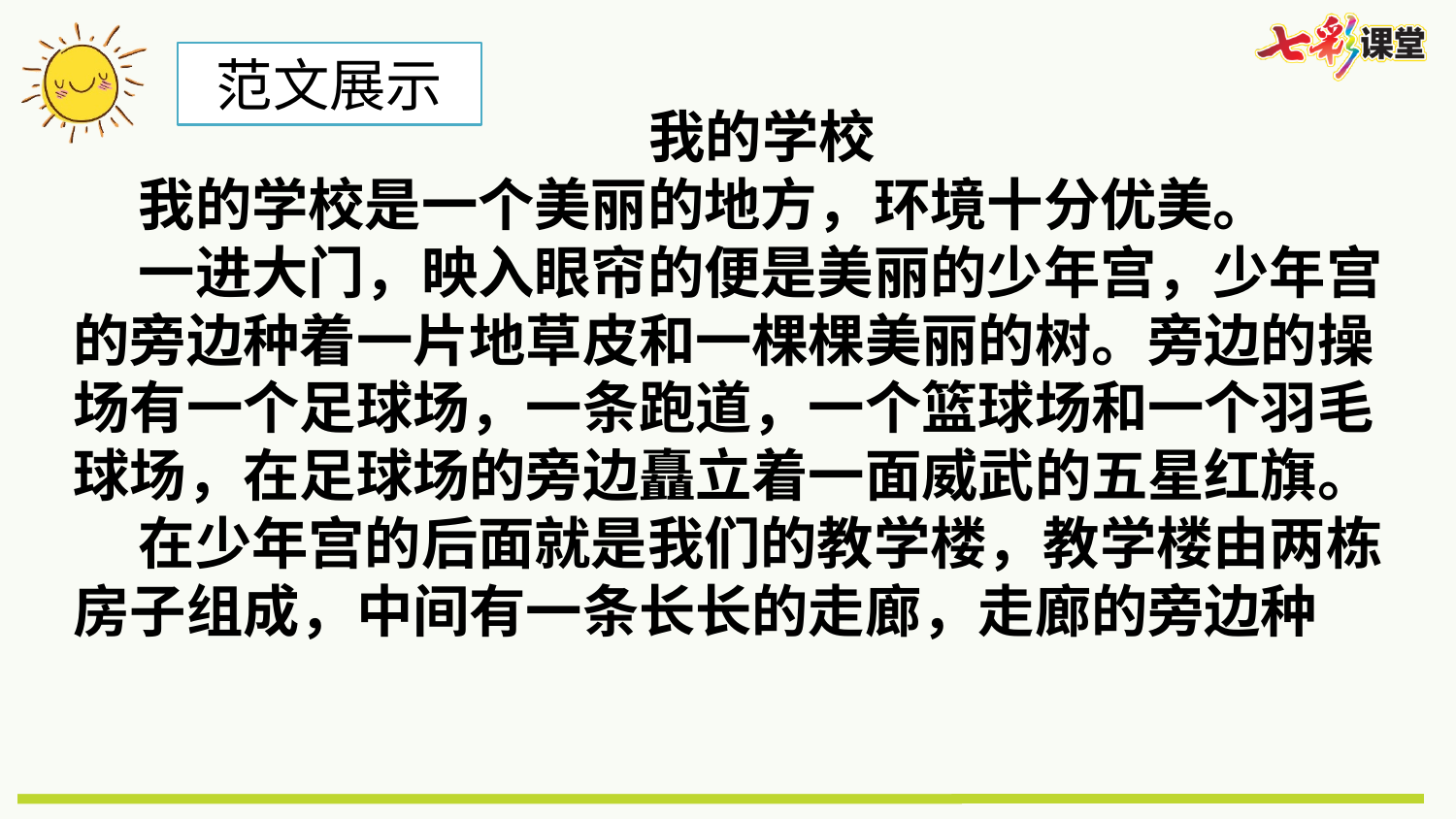

范文展示
 我的学校
    我的学校是一个美丽的地方，环境十分优美。
    一进大门，映入眼帘的便是美丽的少年宫，少年宫的旁边种着一片地草皮和一棵棵美丽的树。旁边的操场有一个足球场，一条跑道，一个篮球场和一个羽毛球场，在足球场的旁边矗立着一面威武的五星红旗。
    在少年宫的后面就是我们的教学楼，教学楼由两栋房子组成，中间有一条长长的走廊，走廊的旁边种